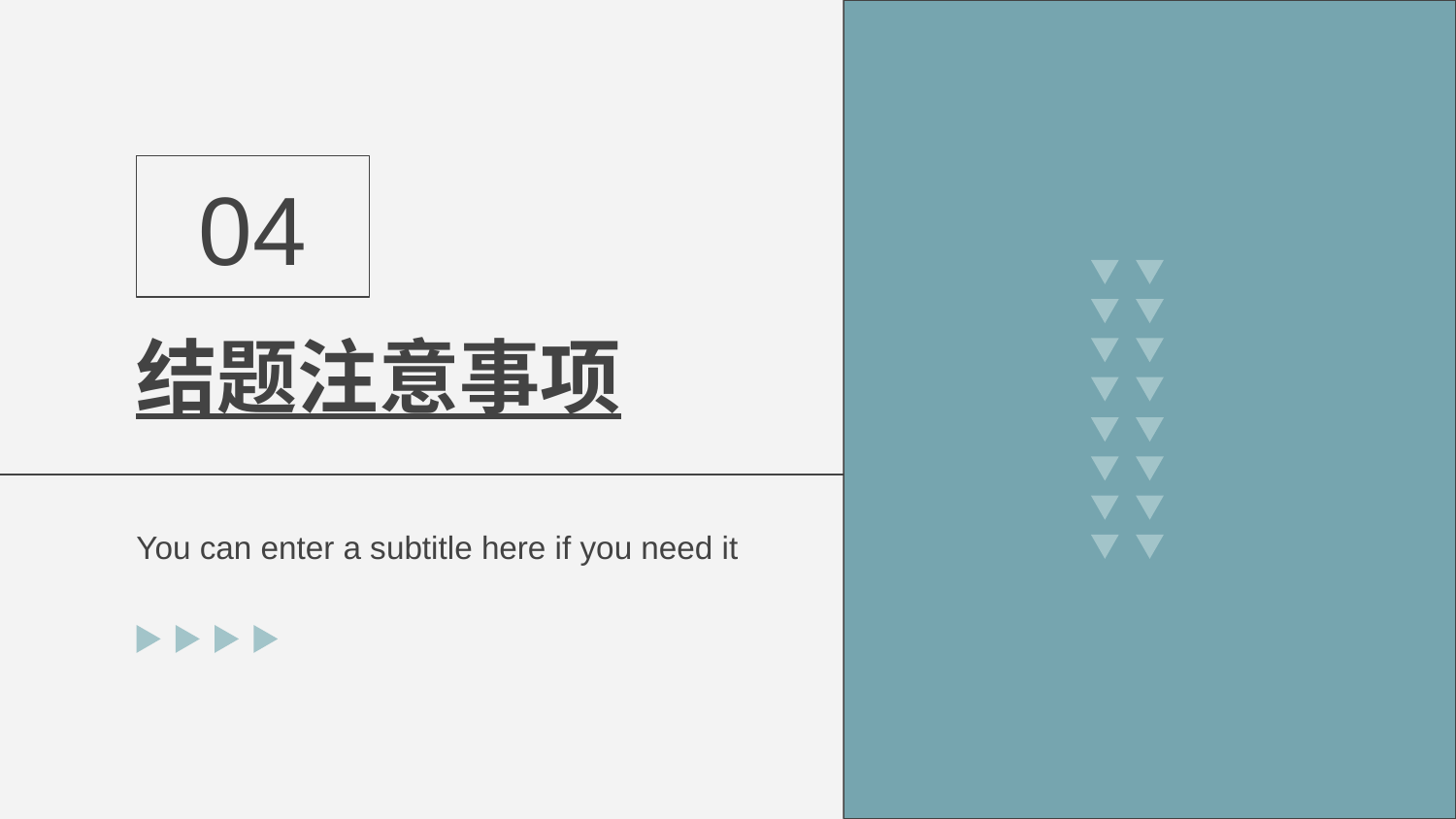

04
# 结题注意事项
You can enter a subtitle here if you need it